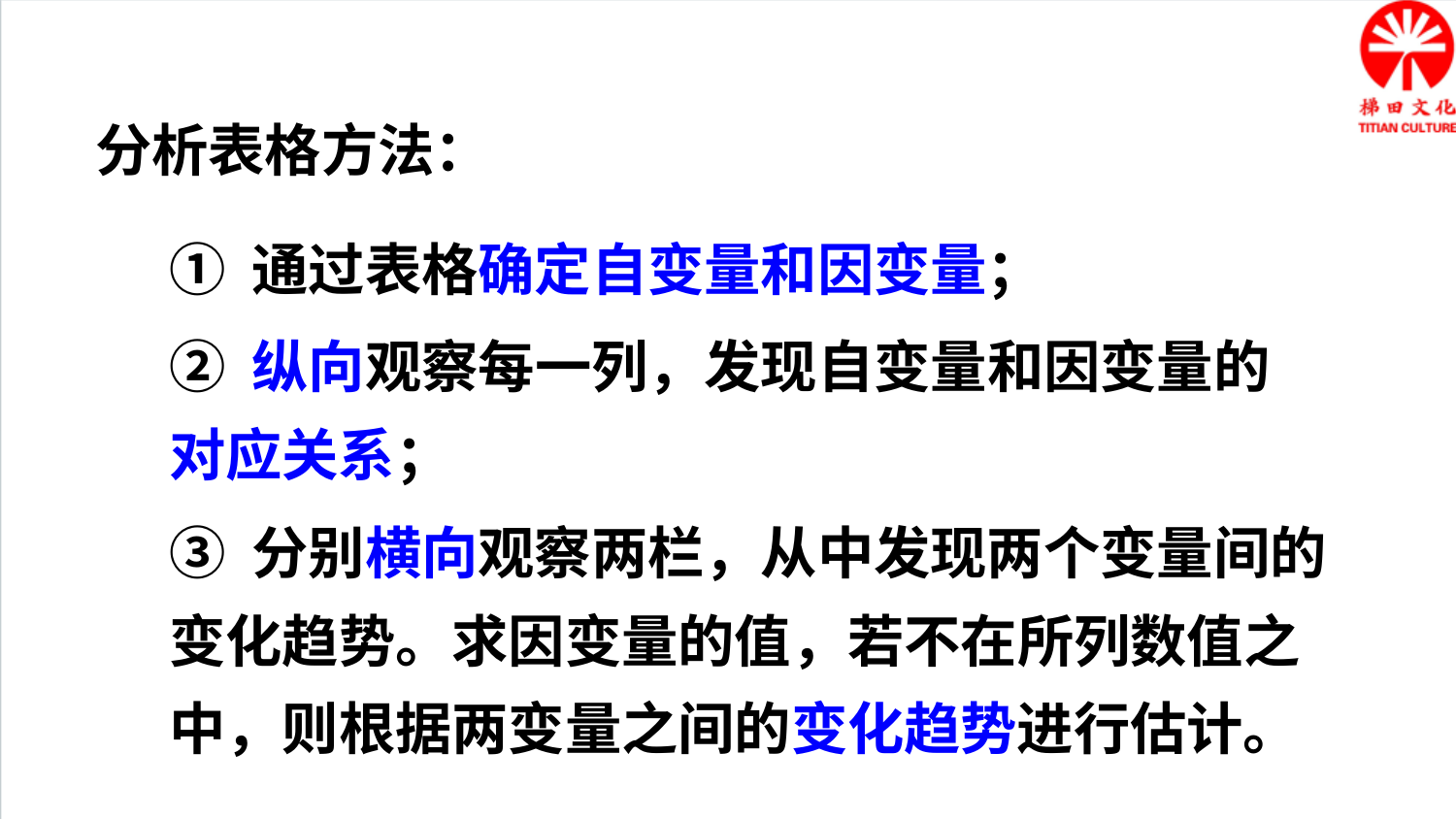

分析表格方法：
① 通过表格确定自变量和因变量；
② 纵向观察每一列，发现自变量和因变量的对应关系；
③ 分别横向观察两栏，从中发现两个变量间的变化趋势。求因变量的值，若不在所列数值之中，则根据两变量之间的变化趋势进行估计。